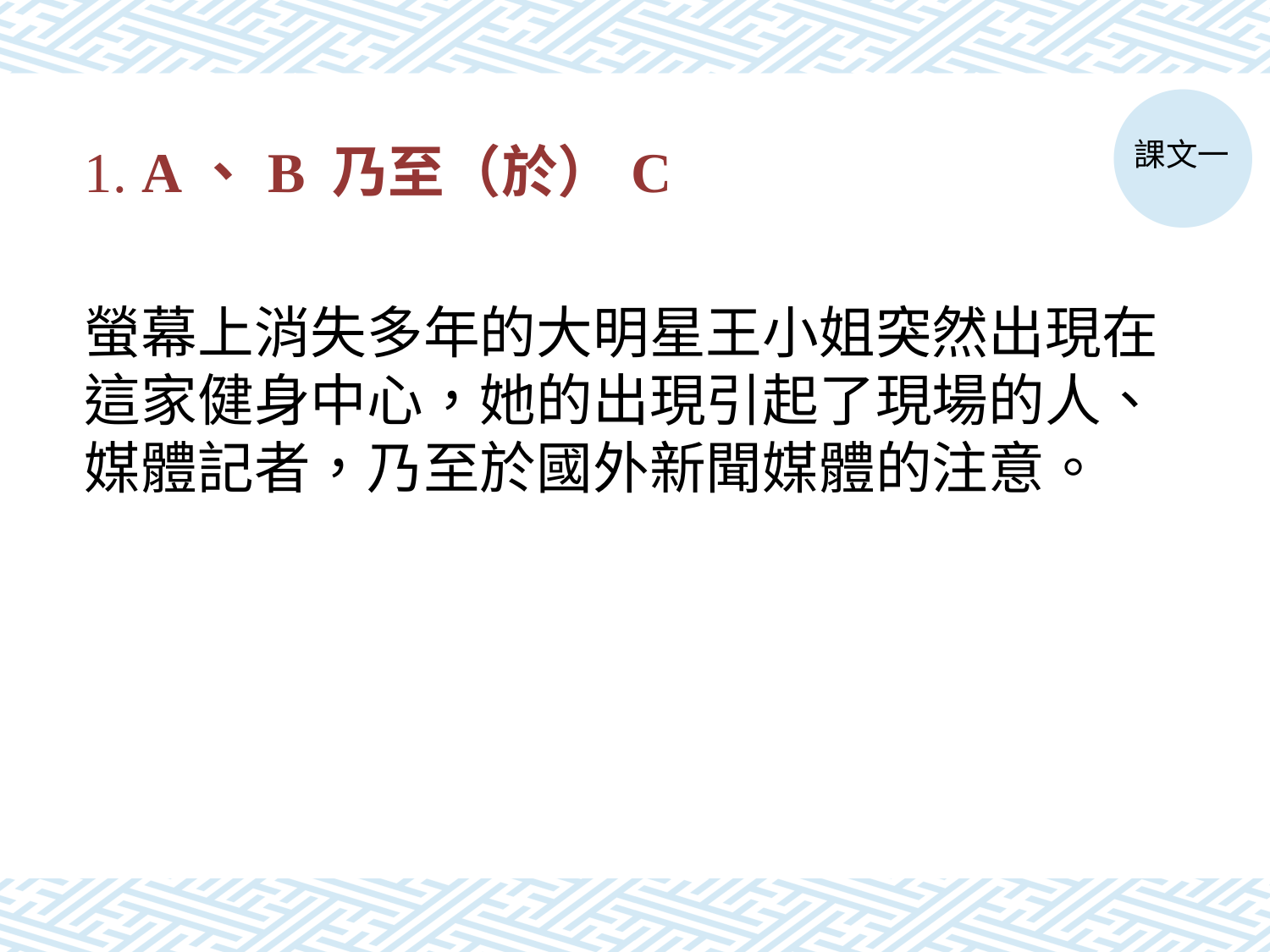

# 1. A、B 乃至（於）C
課文一

螢幕上消失多年的大明星王小姐突然出現在這家健身中心，她的出現引起了現場的人、媒體記者，乃至於國外新聞媒體的注意。